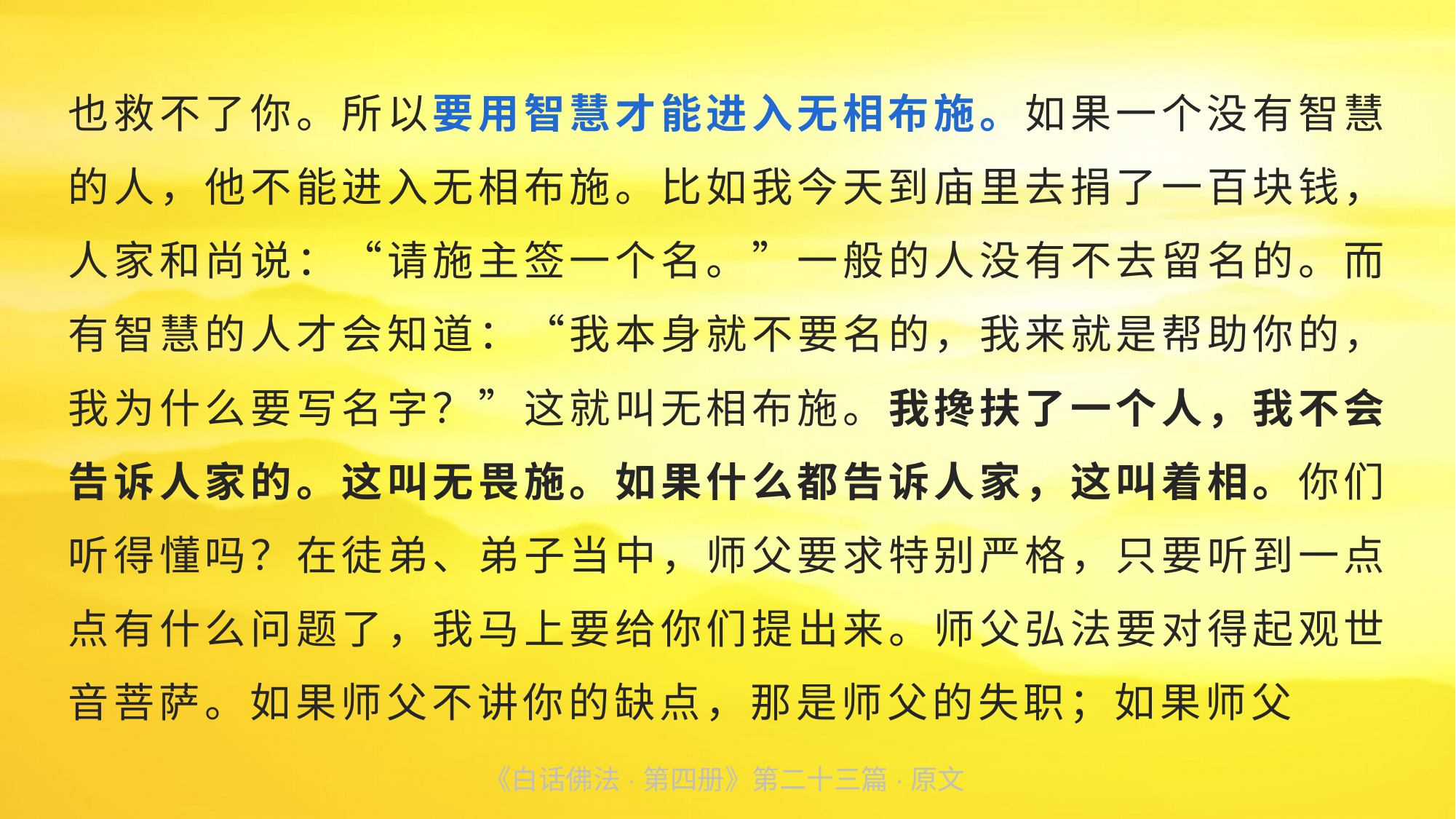

也救不了你。所以要用智慧才能进入无相布施。如果一个没有智慧的人，他不能进入无相布施。比如我今天到庙里去捐了一百块钱，人家和尚说：“请施主签一个名。”一般的人没有不去留名的。而有智慧的人才会知道：“我本身就不要名的，我来就是帮助你的，我为什么要写名字？”这就叫无相布施。我搀扶了一个人，我不会告诉人家的。这叫无畏施。如果什么都告诉人家，这叫着相。你们听得懂吗？在徒弟、弟子当中，师父要求特别严格，只要听到一点点有什么问题了，我马上要给你们提出来。师父弘法要对得起观世音菩萨。如果师父不讲你的缺点，那是师父的失职；如果师父
《白话佛法·第四册》第二十三篇·原文